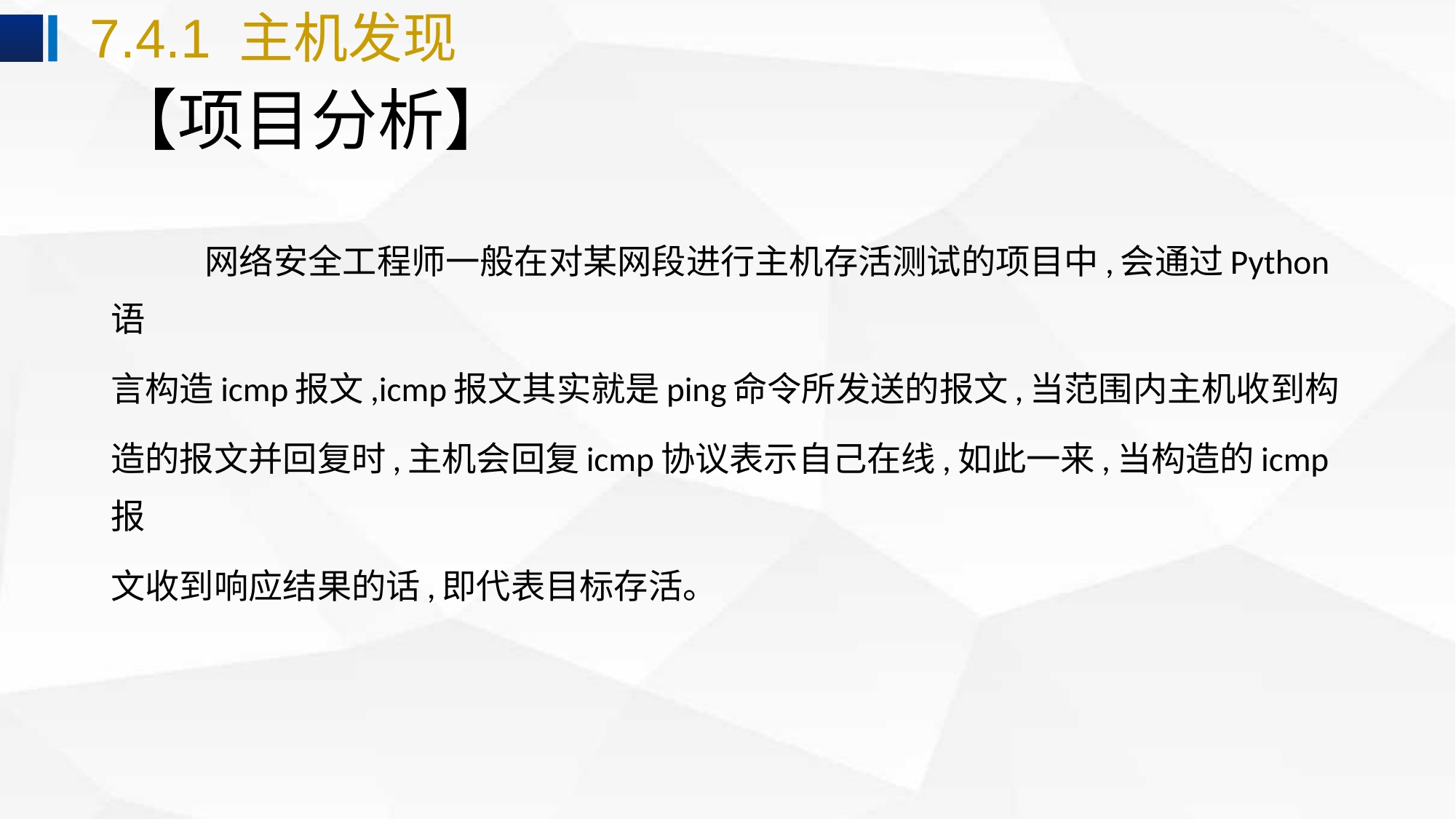

7.4.1 主机发现

# 【项目分析】
        网络安全工程师一般在对某网段进行主机存活测试的项目中,会通过Python语
言构造icmp报文,icmp报文其实就是ping命令所发送的报文,当范围内主机收到构
造的报文并回复时,主机会回复icmp协议表示自己在线,如此一来,当构造的icmp报
文收到响应结果的话,即代表目标存活。